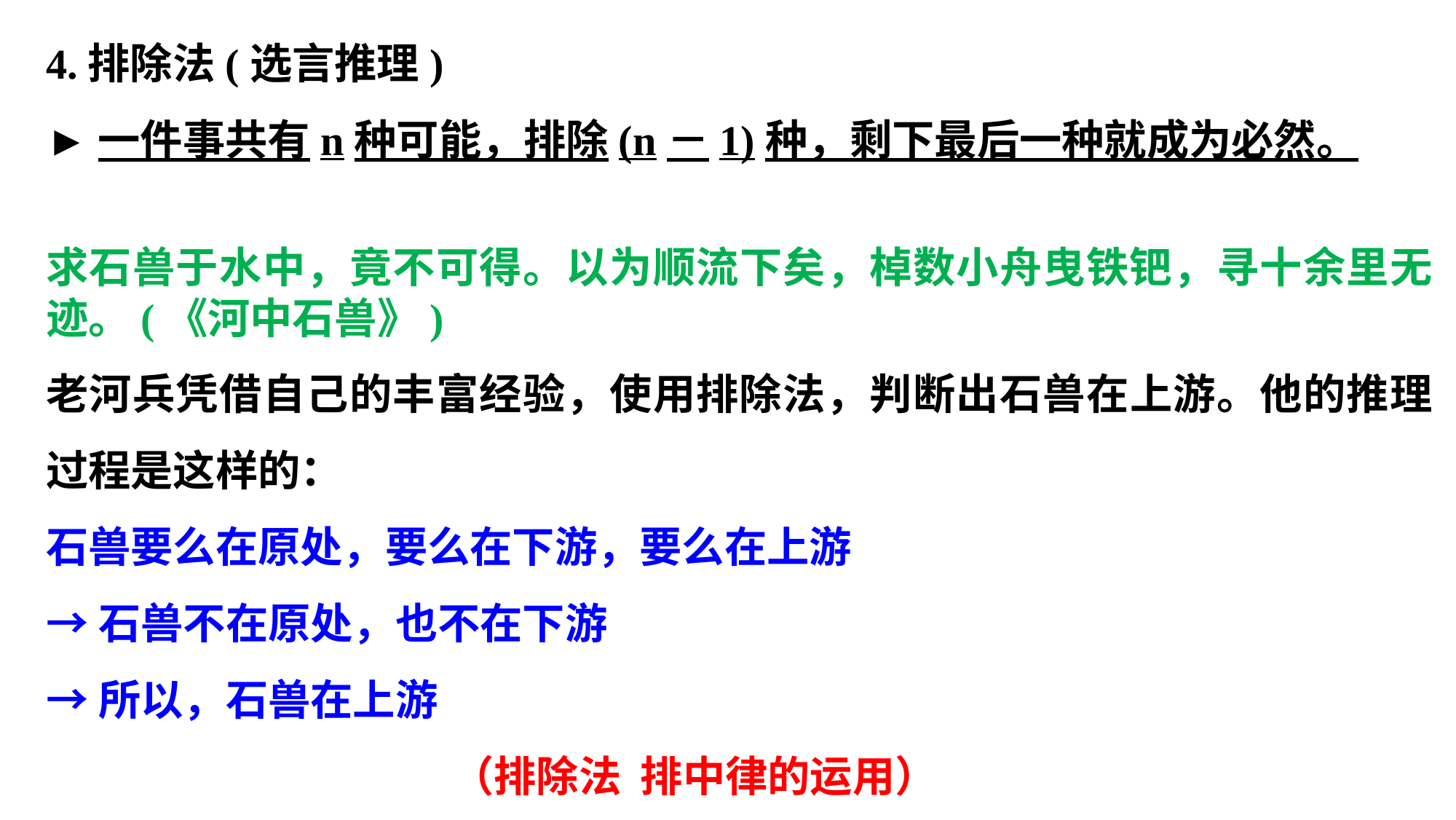

4.排除法(选言推理)
►一件事共有n种可能，排除(n－1)种，剩下最后一种就成为必然。

求石兽于水中，竟不可得。以为顺流下矣，棹数小舟曳铁钯，寻十余里无迹。(《河中石兽》)
老河兵凭借自己的丰富经验，使用排除法，判断出石兽在上游。他的推理过程是这样的：
石兽要么在原处，要么在下游，要么在上游
→石兽不在原处，也不在下游
→所以，石兽在上游
                                         （排除法  排中律的运用）